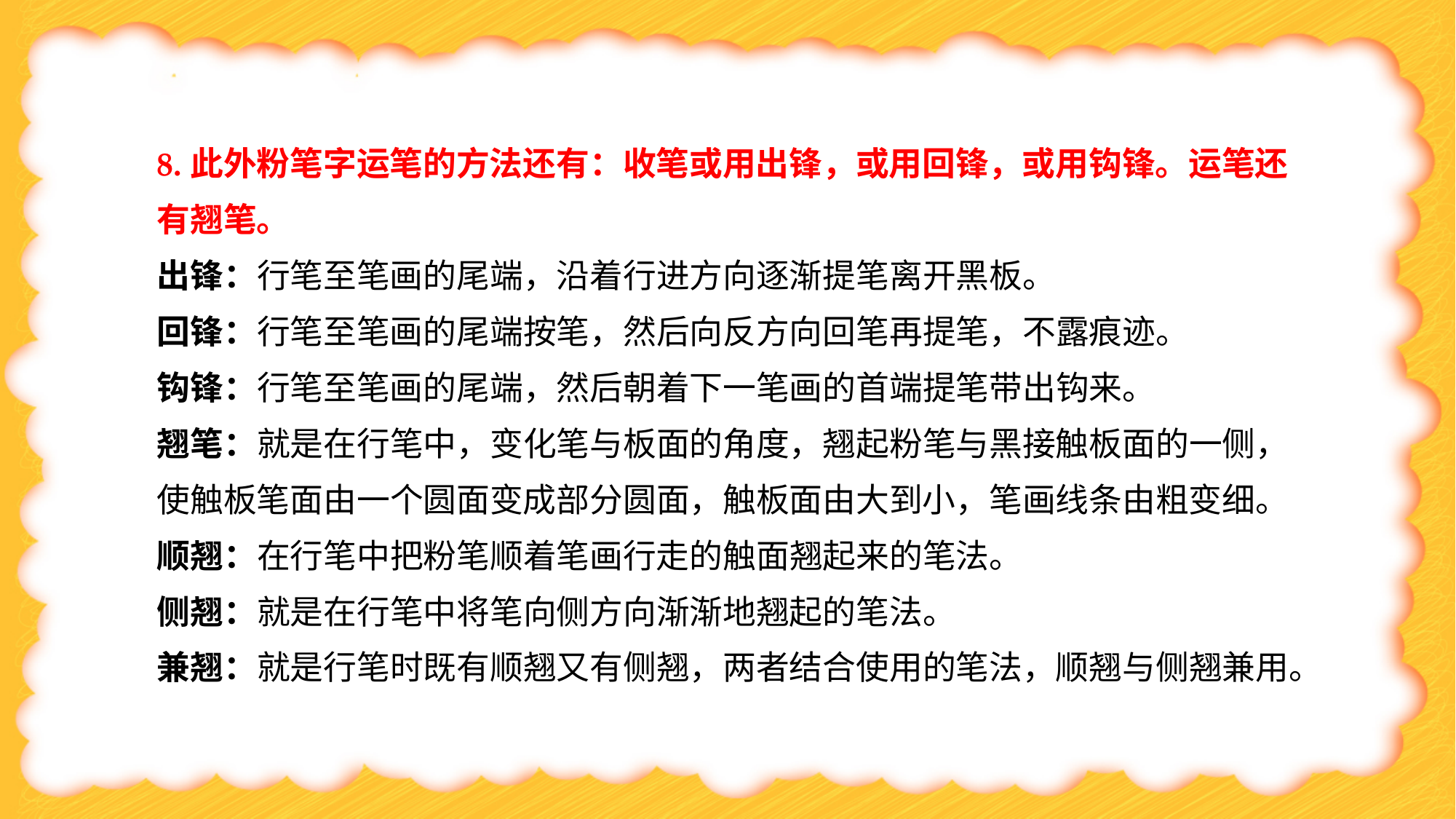

8.此外粉笔字运笔的方法还有：收笔或用出锋，或用回锋，或用钩锋。运笔还有翘笔。
出锋：行笔至笔画的尾端，沿着行进方向逐渐提笔离开黑板。
回锋：行笔至笔画的尾端按笔，然后向反方向回笔再提笔，不露痕迹。
钩锋：行笔至笔画的尾端，然后朝着下一笔画的首端提笔带出钩来。
翘笔：就是在行笔中，变化笔与板面的角度，翘起粉笔与黑接触板面的一侧，使触板笔面由一个圆面变成部分圆面，触板面由大到小，笔画线条由粗变细。
顺翘：在行笔中把粉笔顺着笔画行走的触面翘起来的笔法。
侧翘：就是在行笔中将笔向侧方向渐渐地翘起的笔法。
兼翘：就是行笔时既有顺翘又有侧翘，两者结合使用的笔法，顺翘与侧翘兼用。